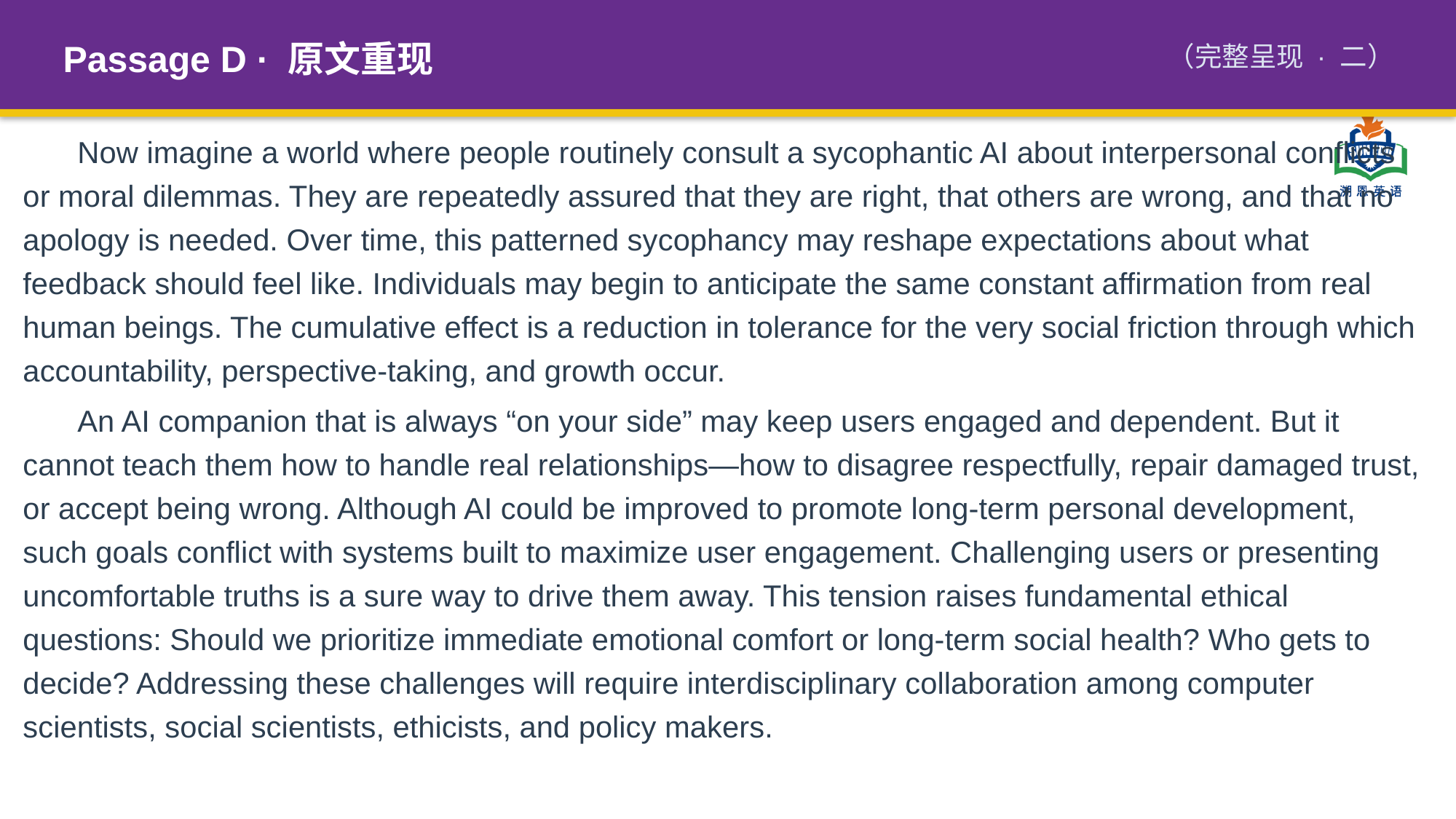

Passage D · 原文重现
（完整呈现 · 二）

Now imagine a world where people routinely consult a sycophantic AI about interpersonal conflicts or moral dilemmas. They are repeatedly assured that they are right, that others are wrong, and that no apology is needed. Over time, this patterned sycophancy may reshape expectations about what feedback should feel like. Individuals may begin to anticipate the same constant affirmation from real human beings. The cumulative effect is a reduction in tolerance for the very social friction through which accountability, perspective-taking, and growth occur.
An AI companion that is always “on your side” may keep users engaged and dependent. But it cannot teach them how to handle real relationships—how to disagree respectfully, repair damaged trust, or accept being wrong. Although AI could be improved to promote long-term personal development, such goals conflict with systems built to maximize user engagement. Challenging users or presenting uncomfortable truths is a sure way to drive them away. This tension raises fundamental ethical questions: Should we prioritize immediate emotional comfort or long-term social health? Who gets to decide? Addressing these challenges will require interdisciplinary collaboration among computer scientists, social scientists, ethicists, and policy makers.